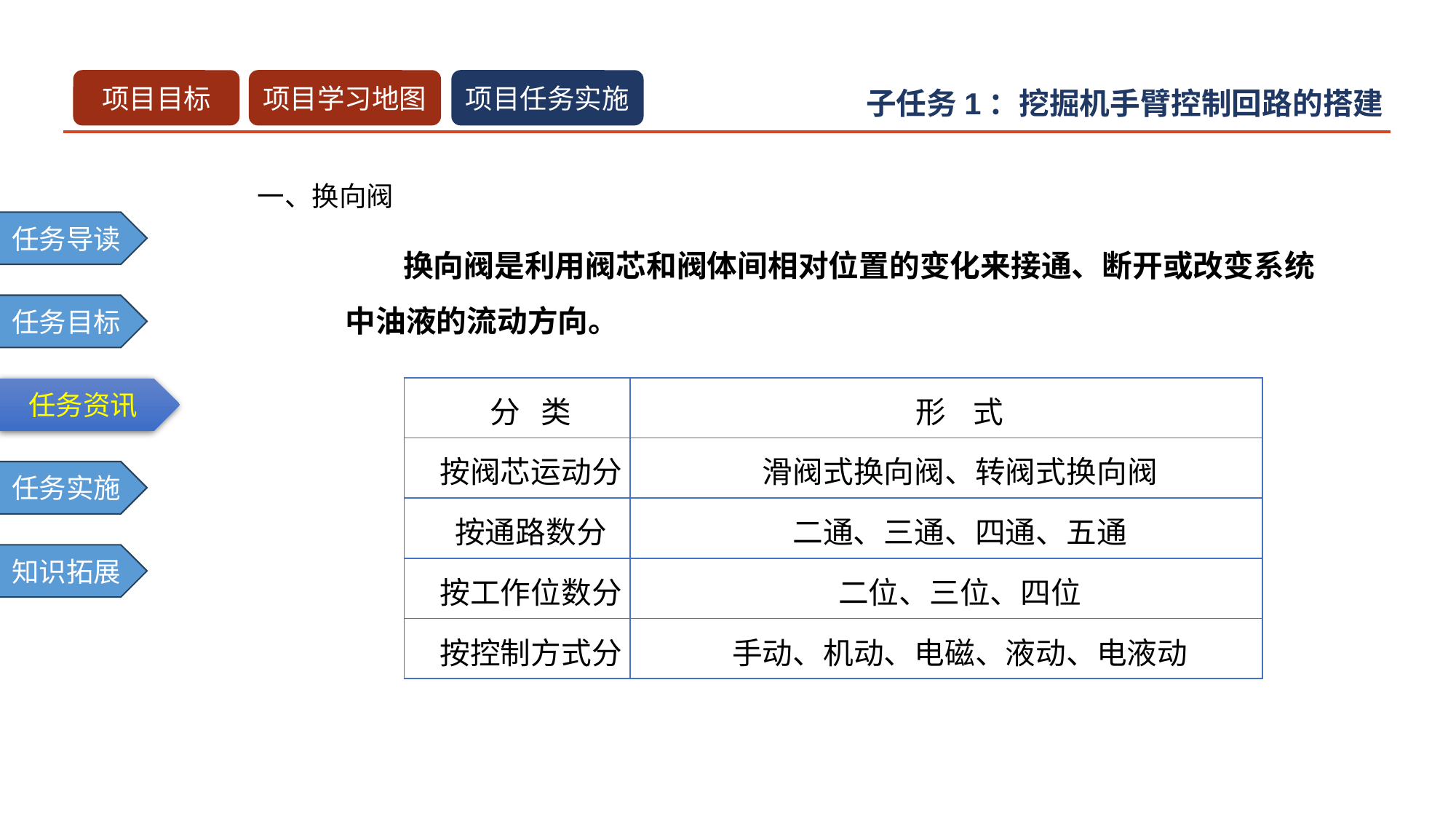

一、换向阀
      换向阀是利用阀芯和阀体间相对位置的变化来接通、断开或改变系统中油液的流动方向。
| 分 类 | 形 式 |
| --- | --- |
| 按阀芯运动分 | 滑阀式换向阀、转阀式换向阀 |
| 按通路数分 | 二通、三通、四通、五通 |
| 按工作位数分 | 二位、三位、四位 |
| 按控制方式分 | 手动、机动、电磁、液动、电液动 |